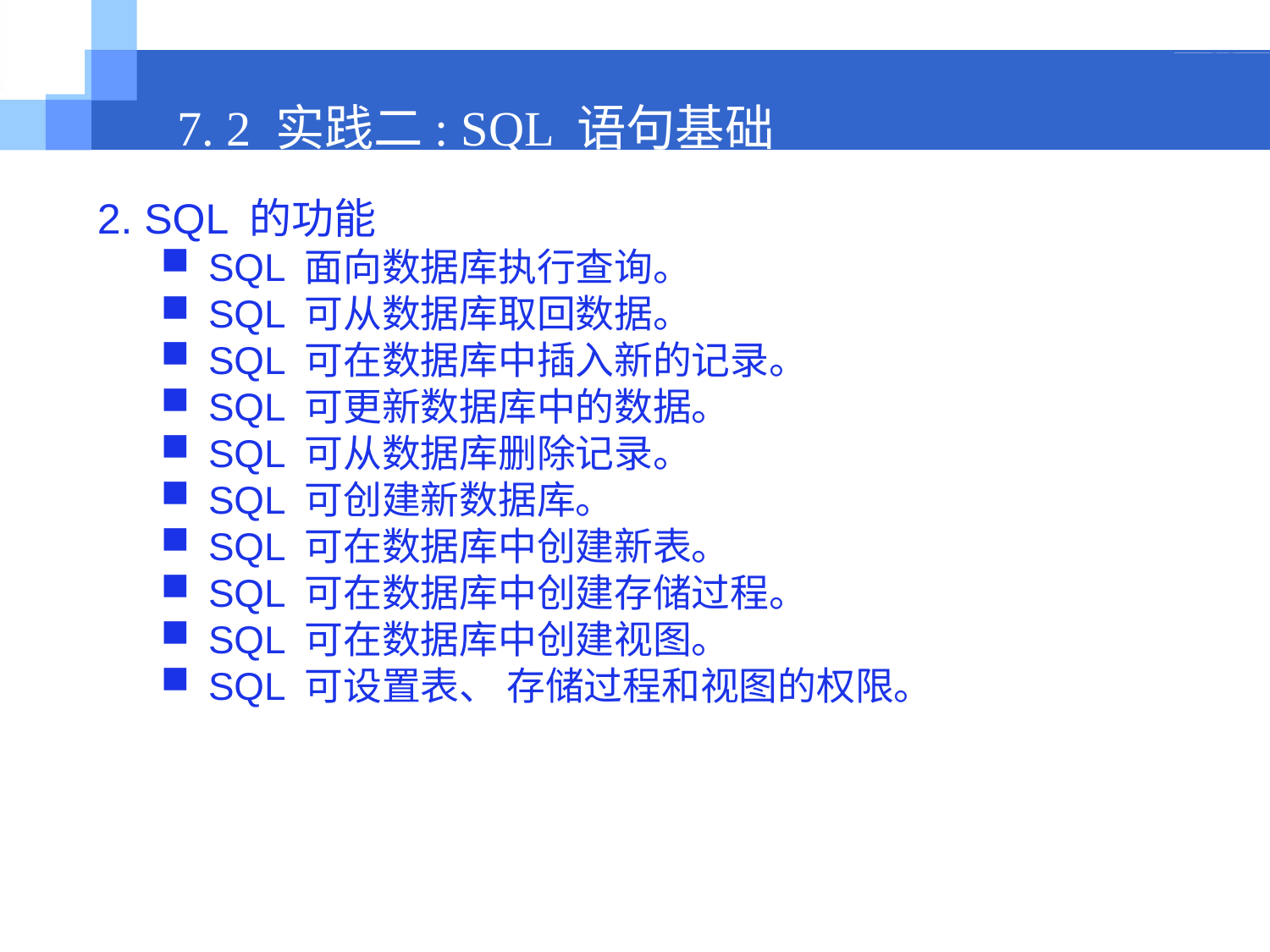

7. 2 实践二: SQL 语句基础
2. SQL 的功能
SQL 面向数据库执行查询。
SQL 可从数据库取回数据。
SQL 可在数据库中插入新的记录。
SQL 可更新数据库中的数据。
SQL 可从数据库删除记录。
SQL 可创建新数据库。
SQL 可在数据库中创建新表。
SQL 可在数据库中创建存储过程。
SQL 可在数据库中创建视图。
SQL 可设置表、 存储过程和视图的权限。